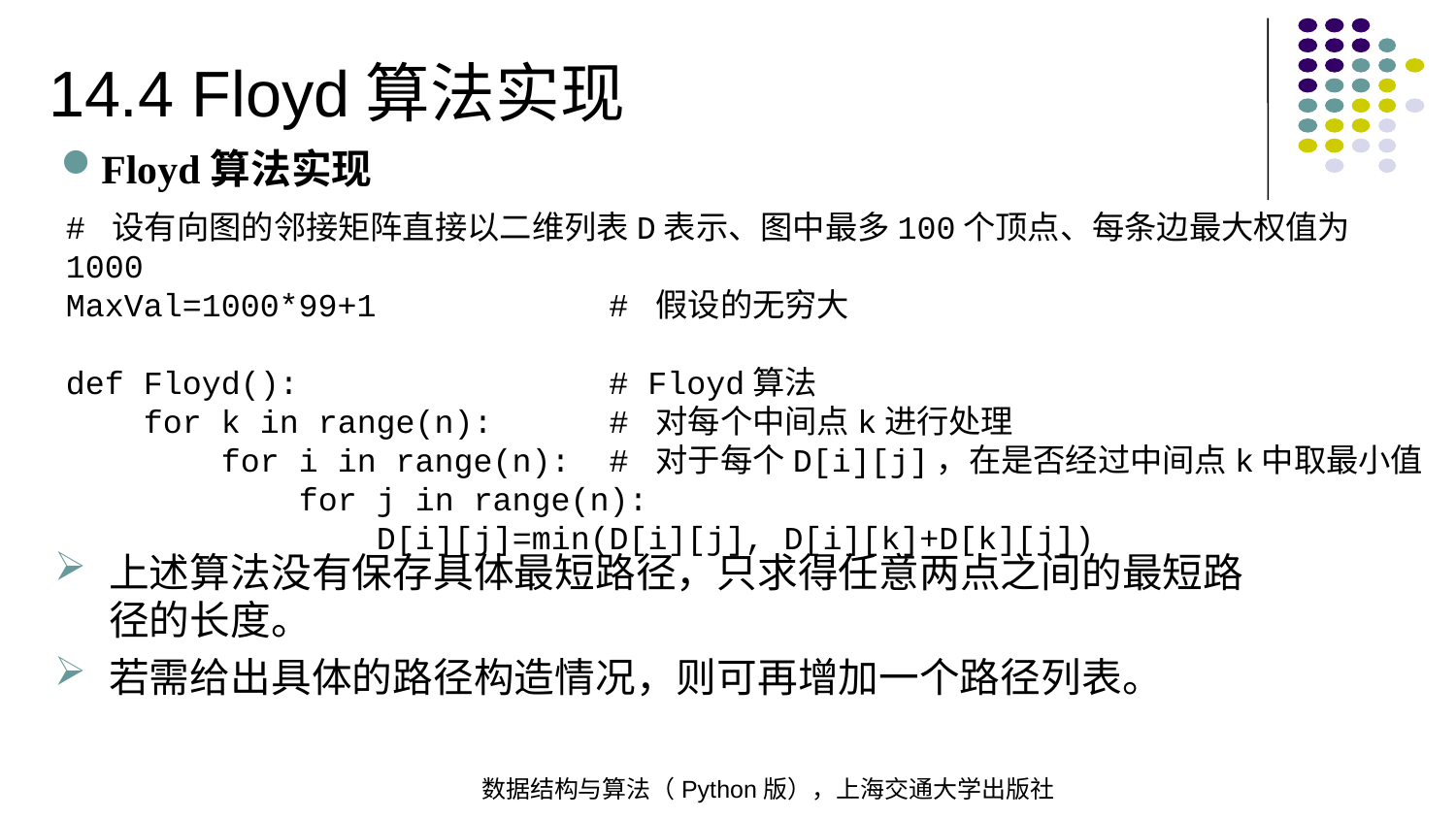

14.4 Floyd算法实现
Floyd算法实现
# 设有向图的邻接矩阵直接以二维列表D表示、图中最多100个顶点、每条边最大权值为1000
MaxVal=1000*99+1            # 假设的无穷大

def Floyd():                # Floyd算法
    for k in range(n):      # 对每个中间点k进行处理
        for i in range(n):  # 对于每个D[i][j]，在是否经过中间点k中取最小值
            for j in range(n):
                D[i][j]=min(D[i][j], D[i][k]+D[k][j])
上述算法没有保存具体最短路径，只求得任意两点之间的最短路径的长度。
若需给出具体的路径构造情况，则可再增加一个路径列表。